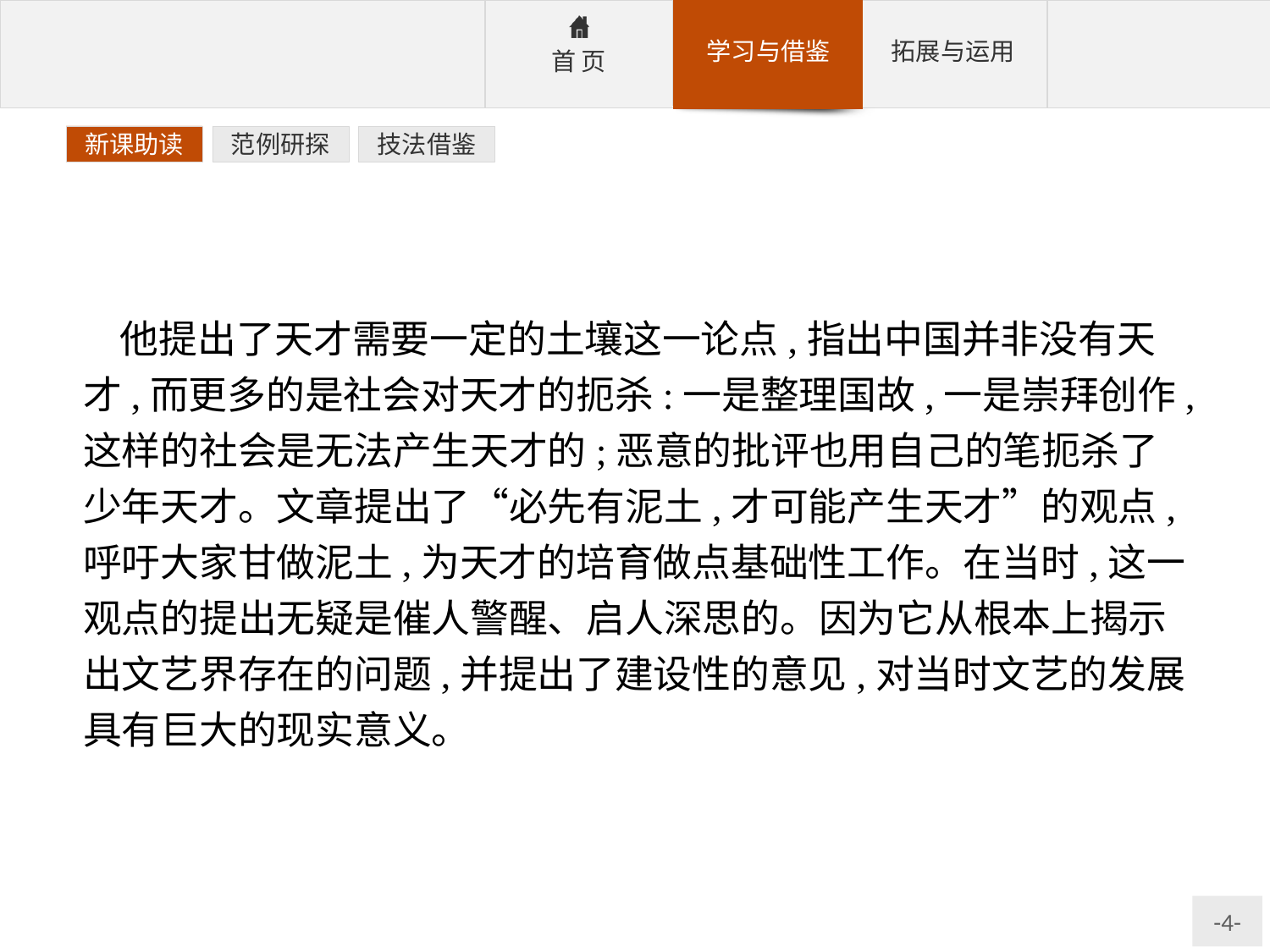

新课助读
范例研探
技法借鉴
他提出了天才需要一定的土壤这一论点,指出中国并非没有天才,而更多的是社会对天才的扼杀:一是整理国故,一是崇拜创作,这样的社会是无法产生天才的;恶意的批评也用自己的笔扼杀了少年天才。文章提出了“必先有泥土,才可能产生天才”的观点,呼吁大家甘做泥土,为天才的培育做点基础性工作。在当时,这一观点的提出无疑是催人警醒、启人深思的。因为它从根本上揭示出文艺界存在的问题,并提出了建设性的意见,对当时文艺的发展具有巨大的现实意义。